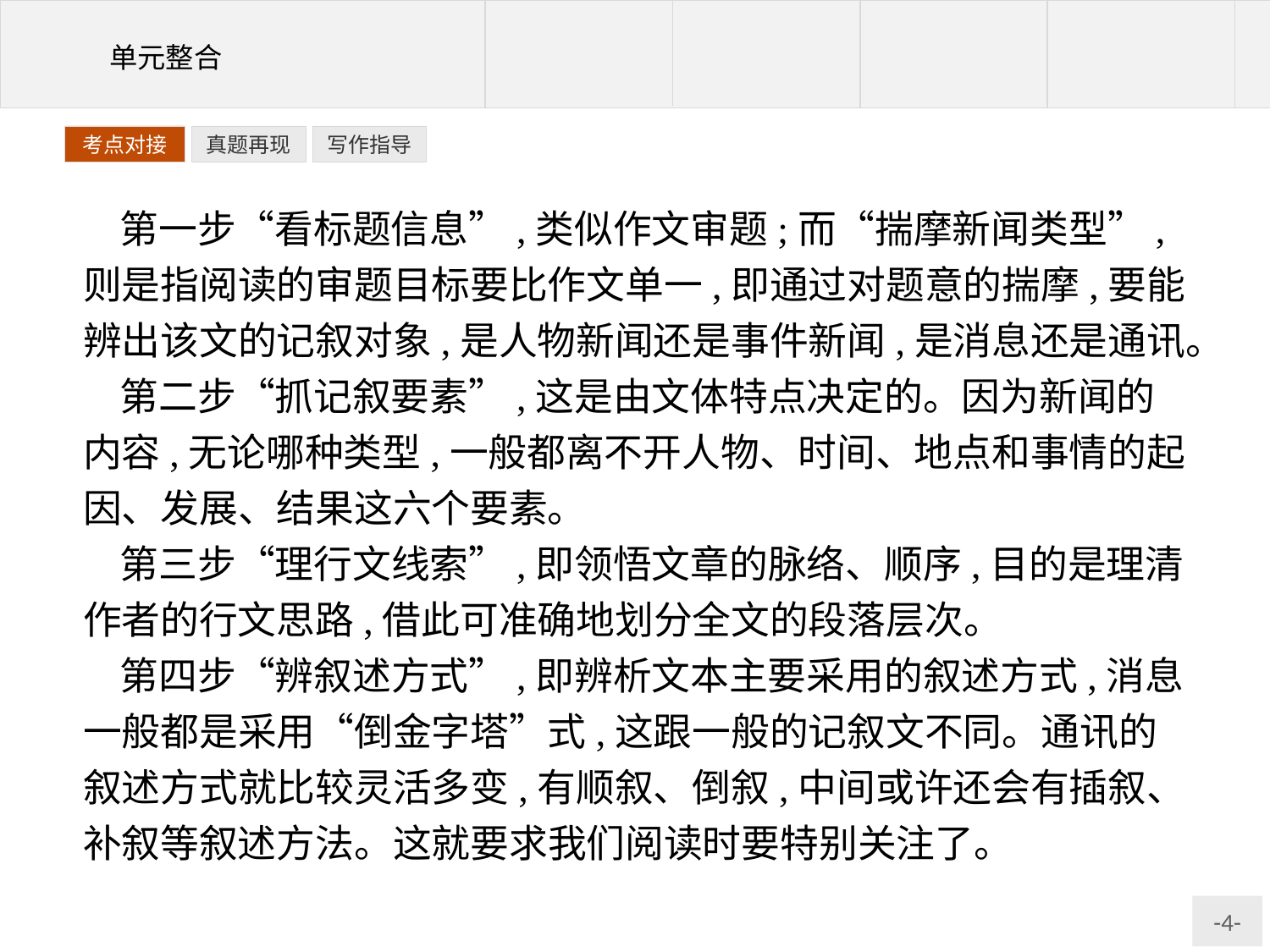

写作指导
考点对接
真题再现
第一步“看标题信息”,类似作文审题;而“揣摩新闻类型”,则是指阅读的审题目标要比作文单一,即通过对题意的揣摩,要能辨出该文的记叙对象,是人物新闻还是事件新闻,是消息还是通讯。
第二步“抓记叙要素”,这是由文体特点决定的。因为新闻的内容,无论哪种类型,一般都离不开人物、时间、地点和事情的起因、发展、结果这六个要素。
第三步“理行文线索”,即领悟文章的脉络、顺序,目的是理清作者的行文思路,借此可准确地划分全文的段落层次。
第四步“辨叙述方式”,即辨析文本主要采用的叙述方式,消息一般都是采用“倒金字塔”式,这跟一般的记叙文不同。通讯的叙述方式就比较灵活多变,有顺叙、倒叙,中间或许还会有插叙、补叙等叙述方法。这就要求我们阅读时要特别关注了。